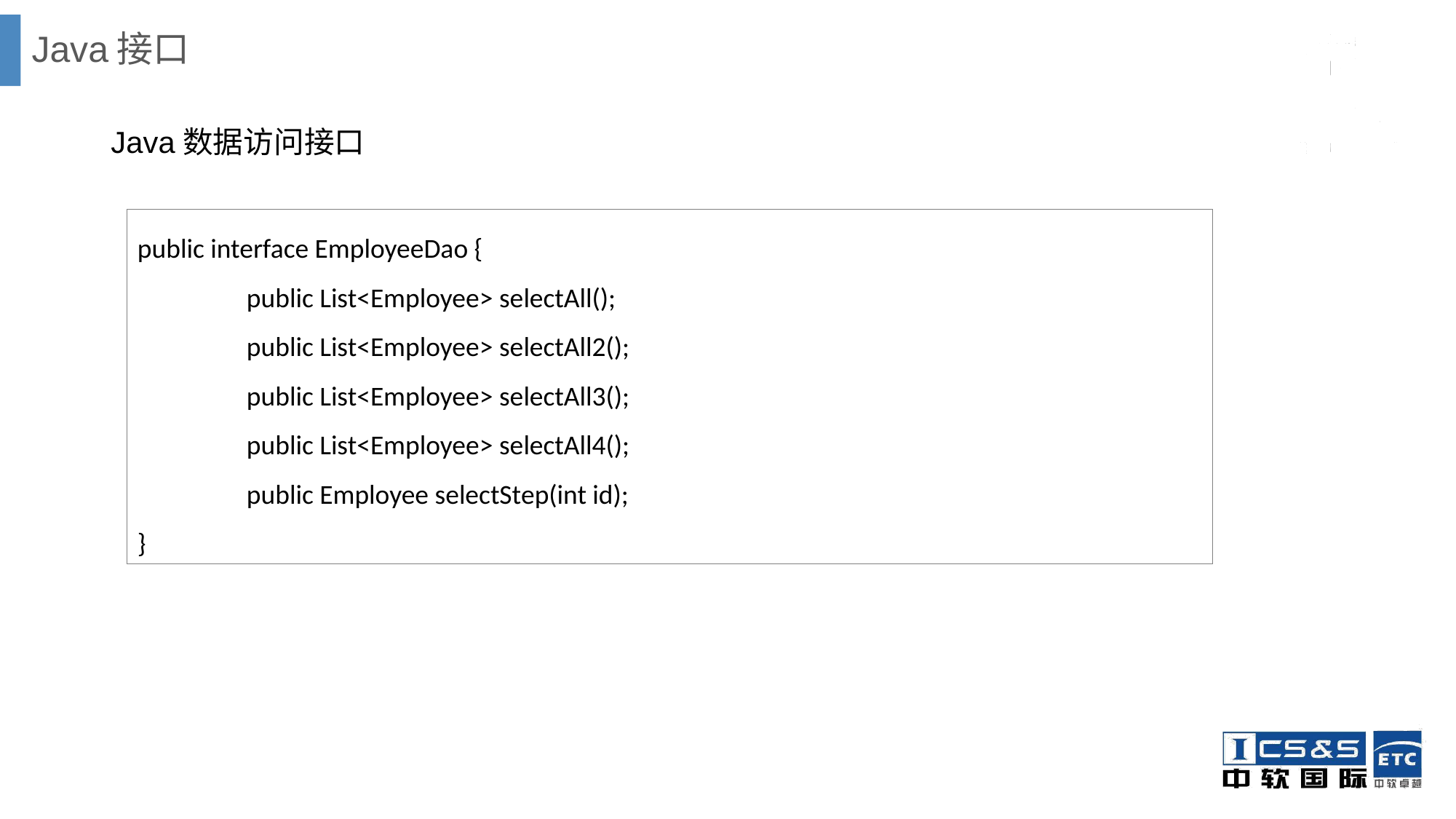

# Java接口
Java数据访问接口
public interface EmployeeDao {
	public List<Employee> selectAll();
	public List<Employee> selectAll2();
	public List<Employee> selectAll3();
	public List<Employee> selectAll4();
	public Employee selectStep(int id);
}